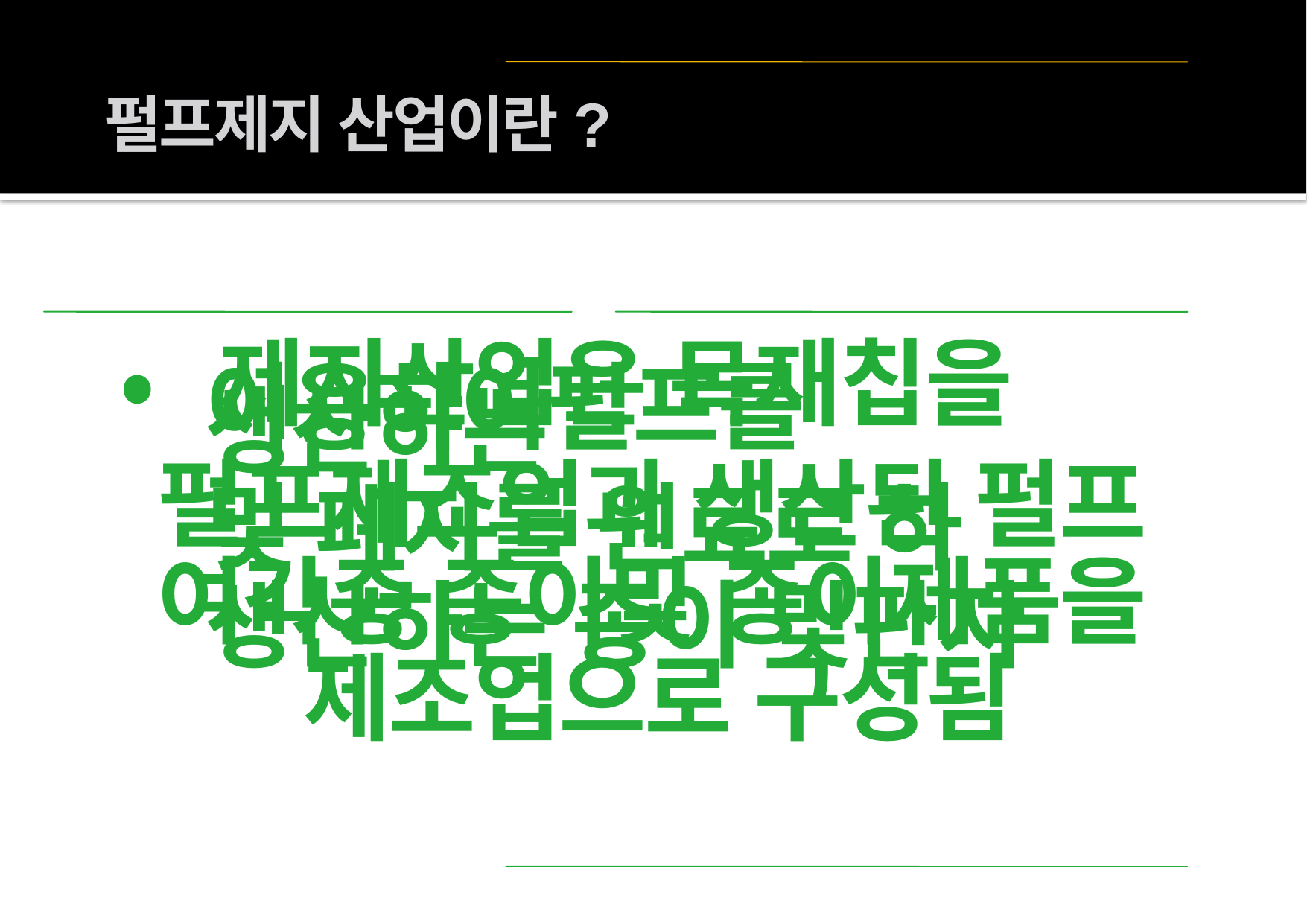

펄프제지 산업이란?

•  제지산업은 목재칩을 이용하여펄프를 생산하는

 펄프제조업과 생산된 펄프 및 폐지를 원료로 하

 여각종 종이및 종이제품을 생산하는 종이 및판지

       제조업으로 구성됨